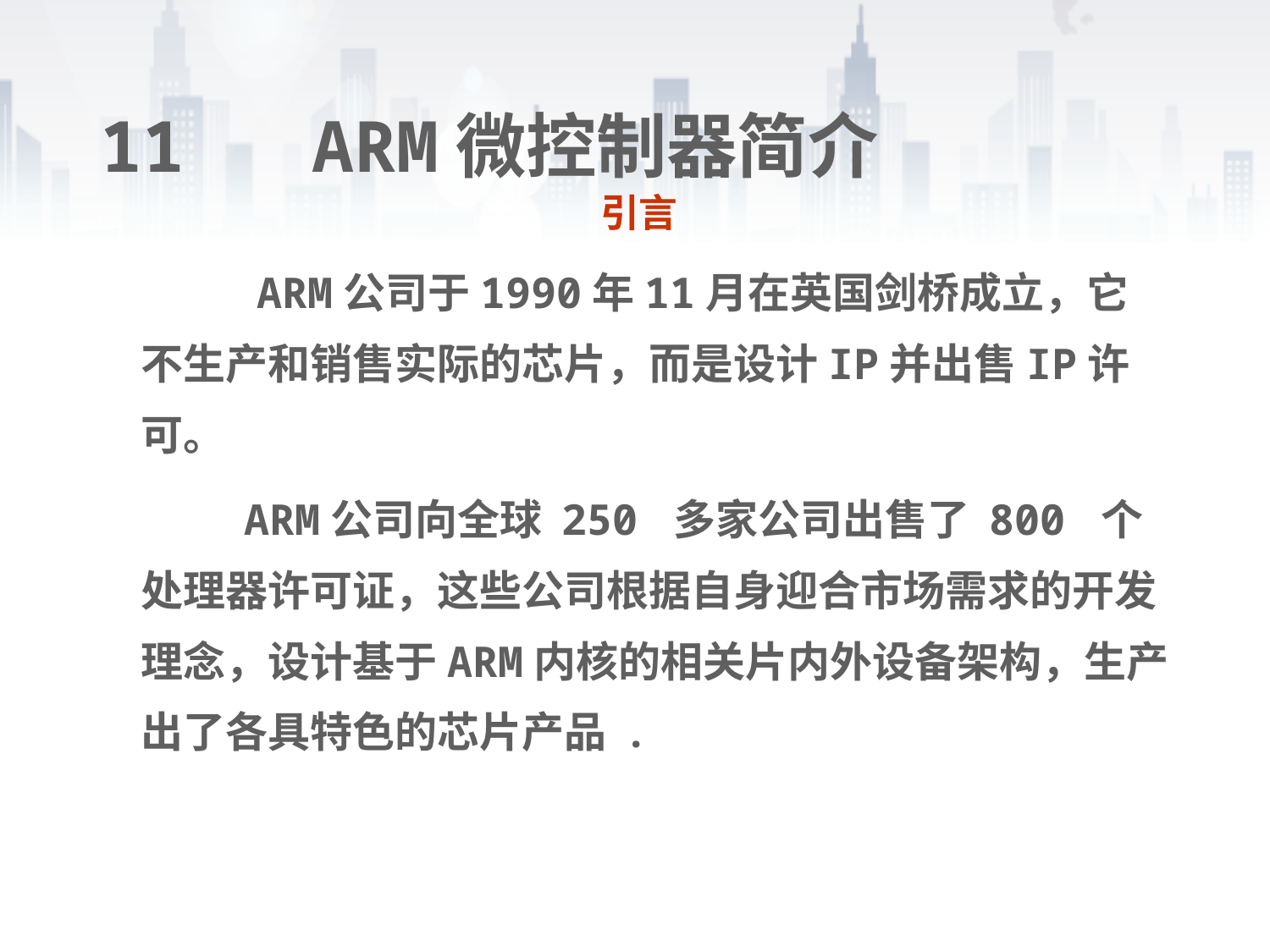

# 11   ARM微控制器简介
引言
      ARM公司于1990年11月在英国剑桥成立，它不生产和销售实际的芯片，而是设计IP并出售IP许可。
     ARM公司向全球 250 多家公司出售了 800 个处理器许可证，这些公司根据自身迎合市场需求的开发理念，设计基于ARM内核的相关片内外设备架构，生产出了各具特色的芯片产品 .